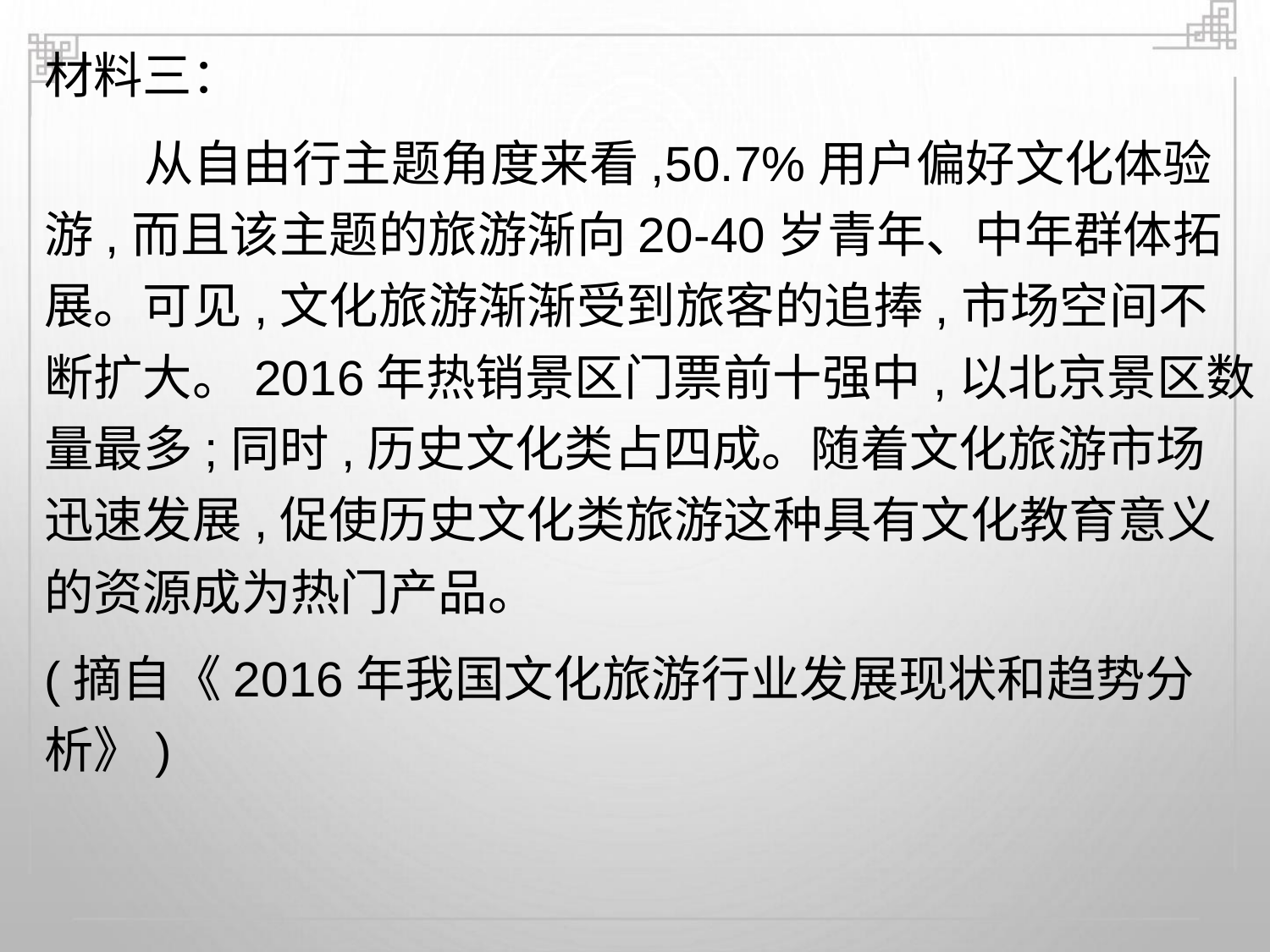

材料三：
从自由行主题角度来看,50.7%用户偏好文化体验
游,而且该主题的旅游渐向20-40岁青年、中年群体拓
展。可见,文化旅游渐渐受到旅客的追捧,市场空间不
断扩大。2016年热销景区门票前十强中,以北京景区数
量最多;同时,历史文化类占四成。随着文化旅游市场
迅速发展,促使历史文化类旅游这种具有文化教育意义
的资源成为热门产品。
(摘自《2016年我国文化旅游行业发展现状和趋势分
析》)